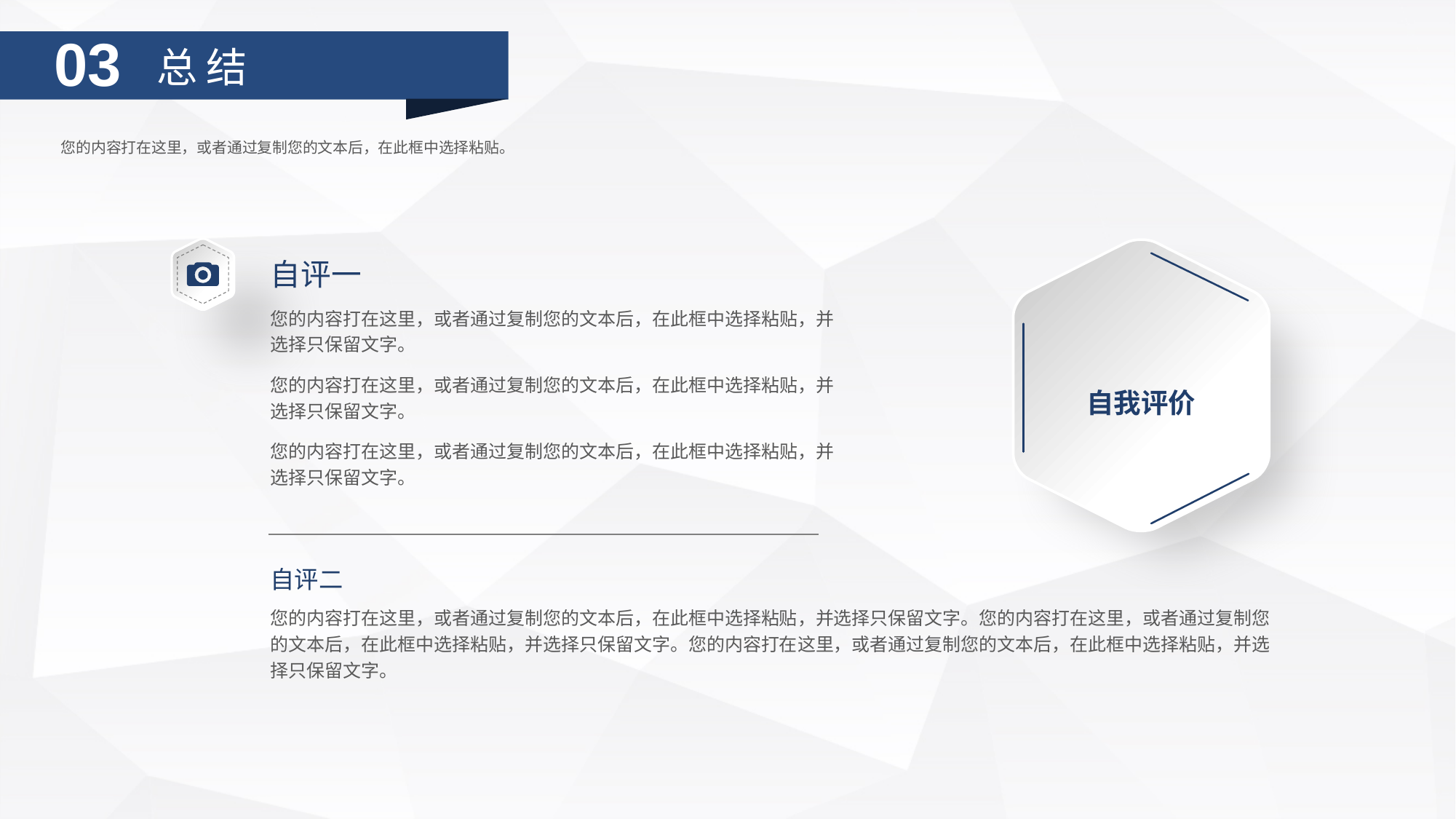

03

总 结

您的内容打在这里，或者通过复制您的文本后，在此框中选择粘贴。

自评一

您的内容打在这里，或者通过复制您的文本后，在此框中选择粘贴，并选择只保留文字。
您的内容打在这里，或者通过复制您的文本后，在此框中选择粘贴，并选择只保留文字。
自我评价
您的内容打在这里，或者通过复制您的文本后，在此框中选择粘贴，并选择只保留文字。
自评二
您的内容打在这里，或者通过复制您的文本后，在此框中选择粘贴，并选择只保留文字。您的内容打在这里，或者通过复制您的文本后，在此框中选择粘贴，并选择只保留文字。您的内容打在这里，或者通过复制您的文本后，在此框中选择粘贴，并选择只保留文字。